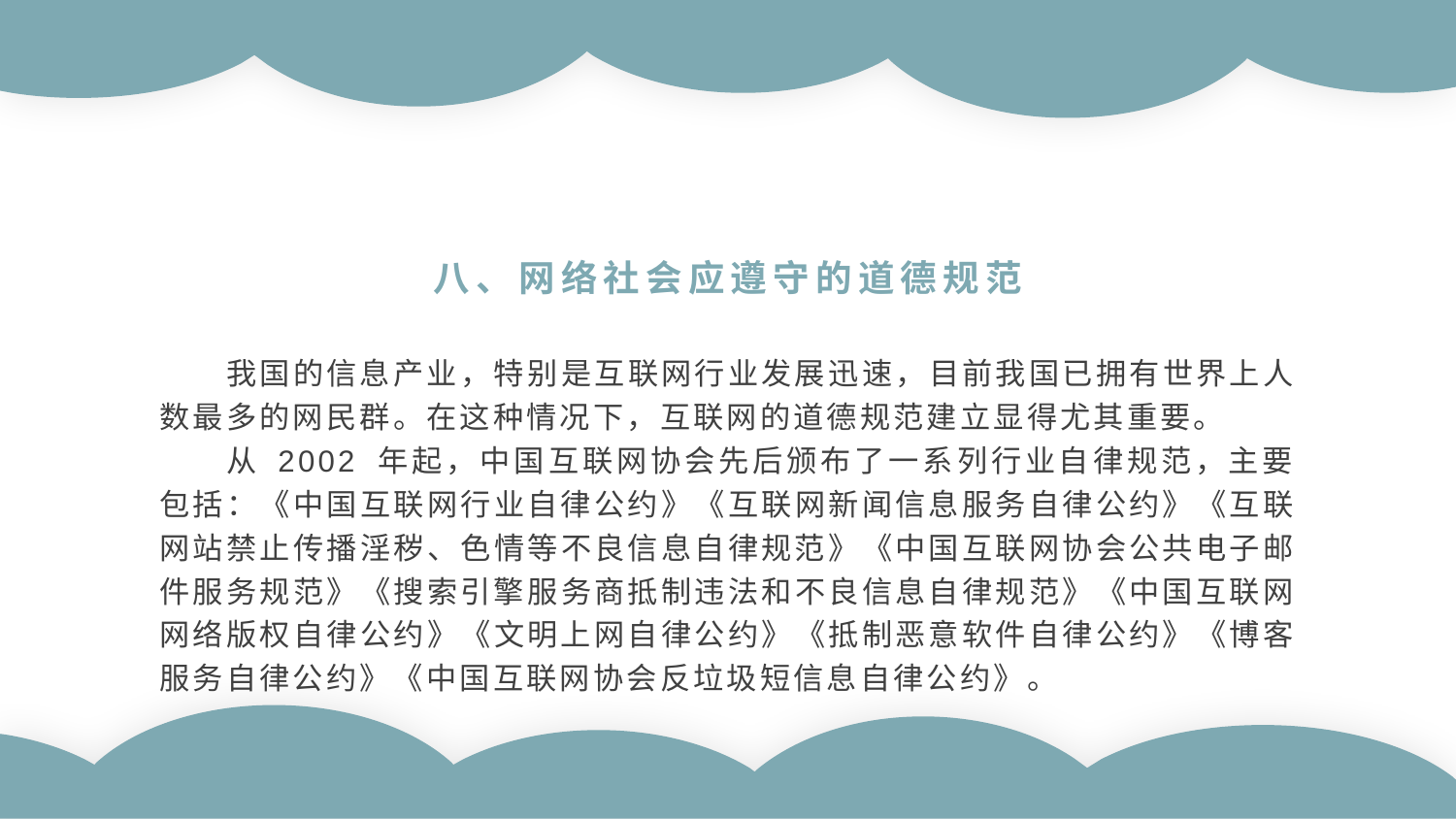

八、网络社会应遵守的道德规范
我国的信息产业，特别是互联网行业发展迅速，目前我国已拥有世界上人数最多的网民群。在这种情况下，互联网的道德规范建立显得尤其重要。
从 2002 年起，中国互联网协会先后颁布了一系列行业自律规范，主要包括：《中国互联网行业自律公约》《互联网新闻信息服务自律公约》《互联网站禁止传播淫秽、色情等不良信息自律规范》《中国互联网协会公共电子邮件服务规范》《搜索引擎服务商抵制违法和不良信息自律规范》《中国互联网网络版权自律公约》《文明上网自律公约》《抵制恶意软件自律公约》《博客服务自律公约》《中国互联网协会反垃圾短信息自律公约》。